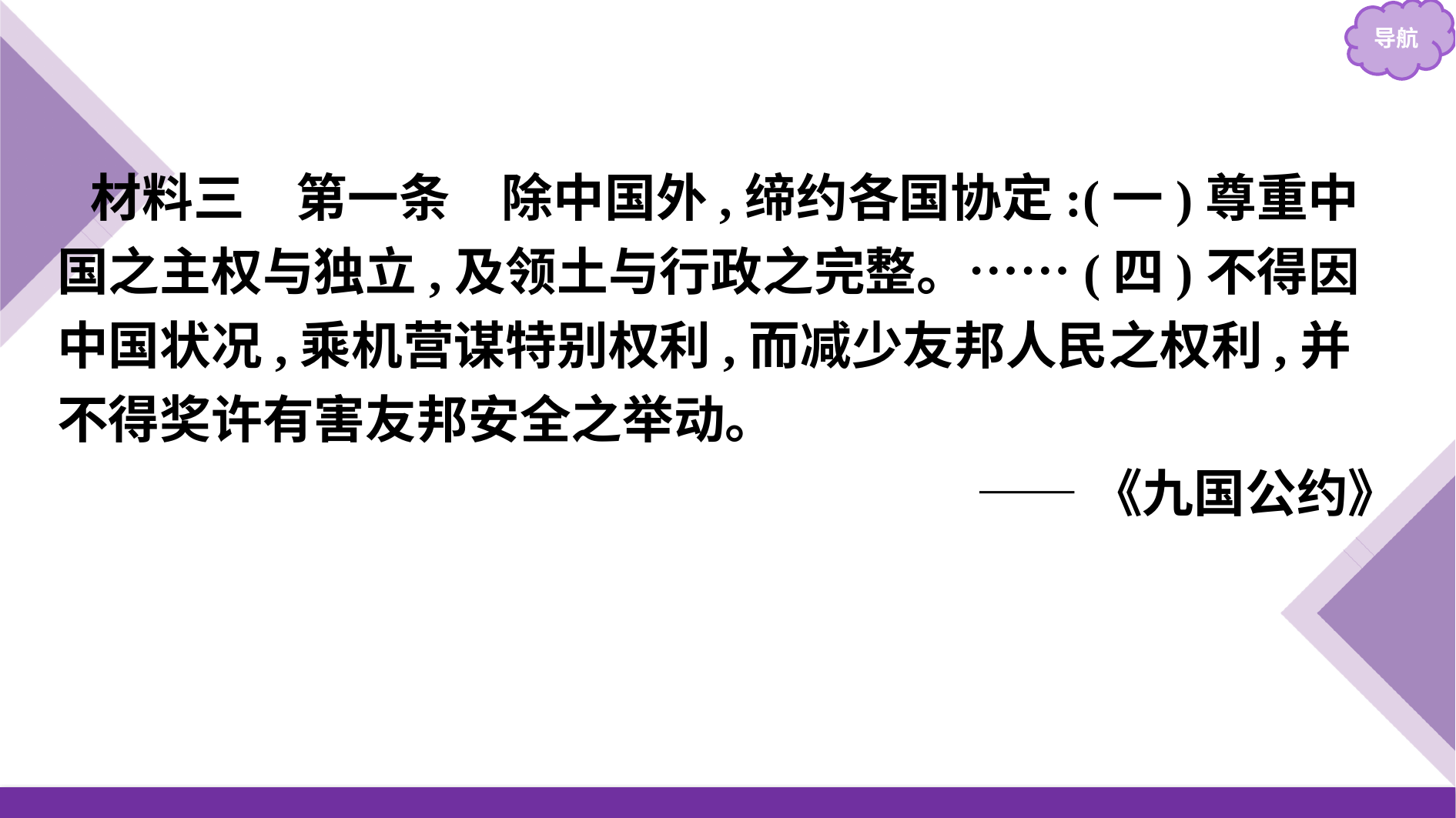

材料三　第一条　除中国外,缔约各国协定:(一)尊重中国之主权与独立,及领土与行政之完整。……(四)不得因中国状况,乘机营谋特别权利,而减少友邦人民之权利,并不得奖许有害友邦安全之举动。
——《九国公约》